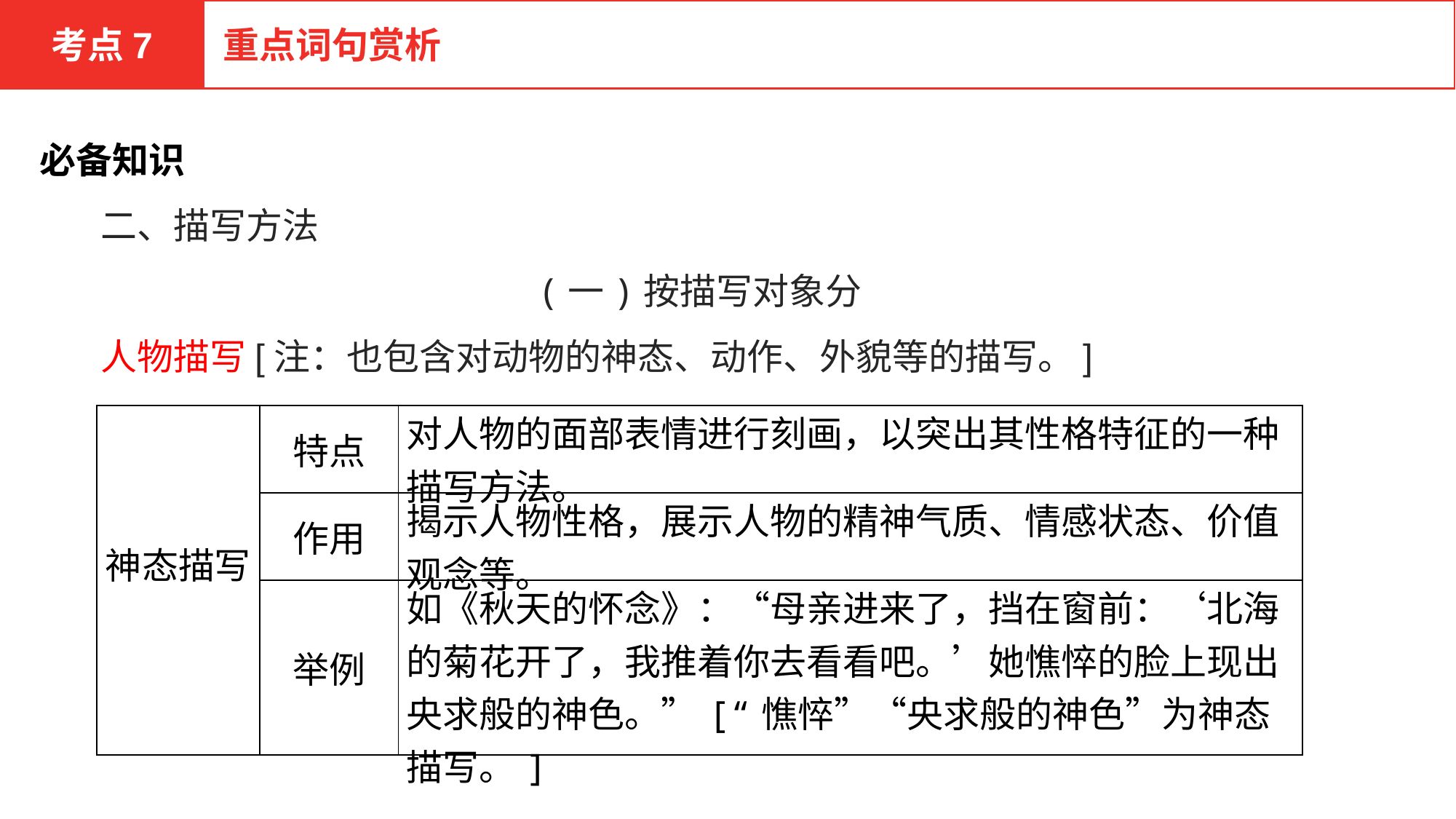

考点7
重点词句赏析
必备知识
二、描写方法
(一)按描写对象分
人物描写[注：也包含对动物的神态、动作、外貌等的描写。]

| 神态描写 | 特点 | 对人物的面部表情进行刻画，以突出其性格特征的一种描写方法。 |
| --- | --- | --- |
|  | 作用 | 揭示人物性格，展示人物的精神气质、情感状态、价值观念等。 |
|  | 举例 | 如《秋天的怀念》：“母亲进来了，挡在窗前：‘北海的菊花开了，我推着你去看看吧。’她憔悴的脸上现出央求般的神色。”[“憔悴”“央求般的神色”为神态描写。] |